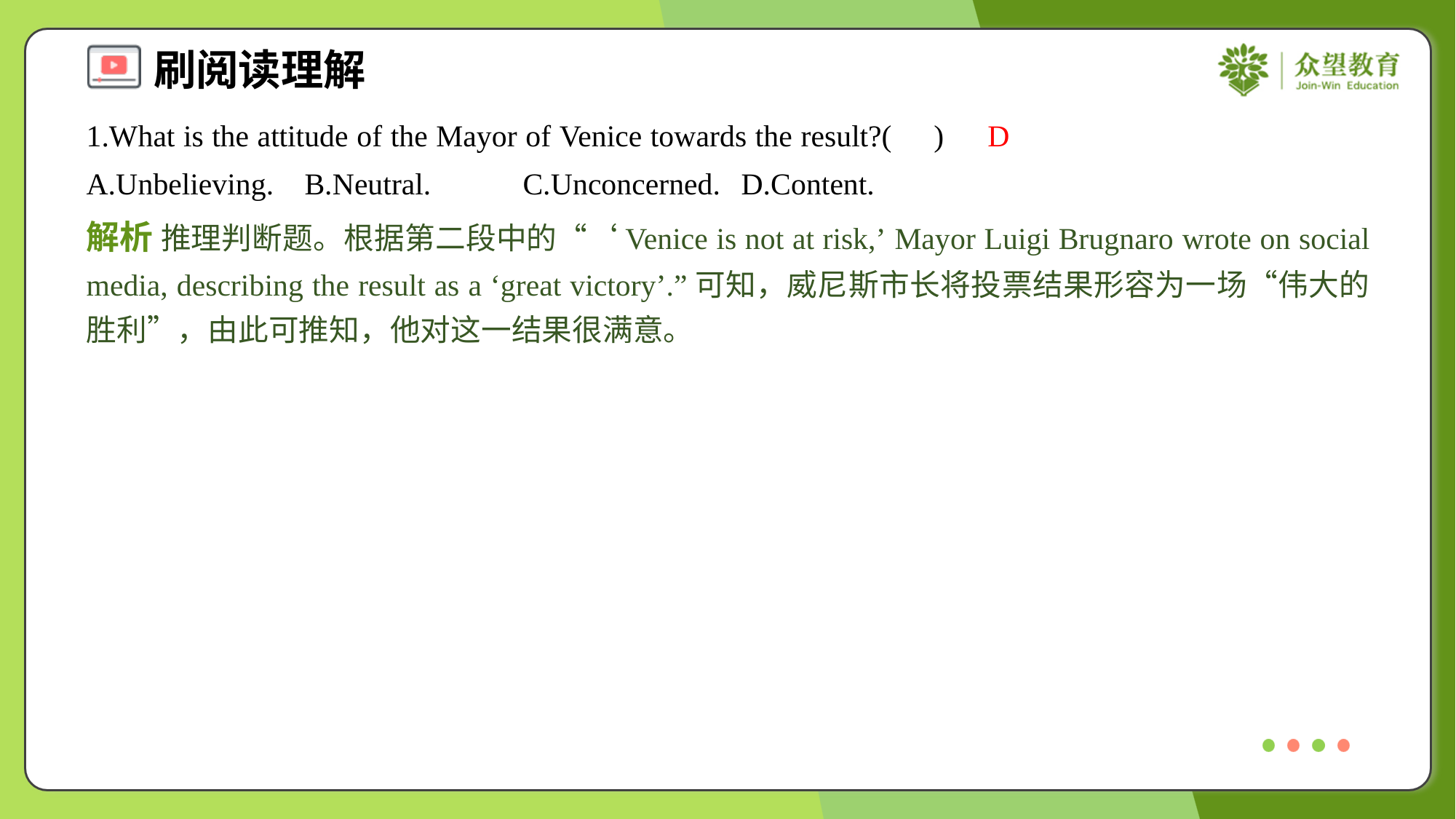

1.What is the attitude of the Mayor of Venice towards the result?(     )
D
A.Unbelieving.	B.Neutral.	C.Unconcerned.	D.Content.
解析 推理判断题。根据第二段中的“‘Venice is not at risk,’ Mayor Luigi Brugnaro wrote on social media, describing the result as a ‘great victory’.”可知，威尼斯市长将投票结果形容为一场“伟大的胜利”，由此可推知，他对这一结果很满意。